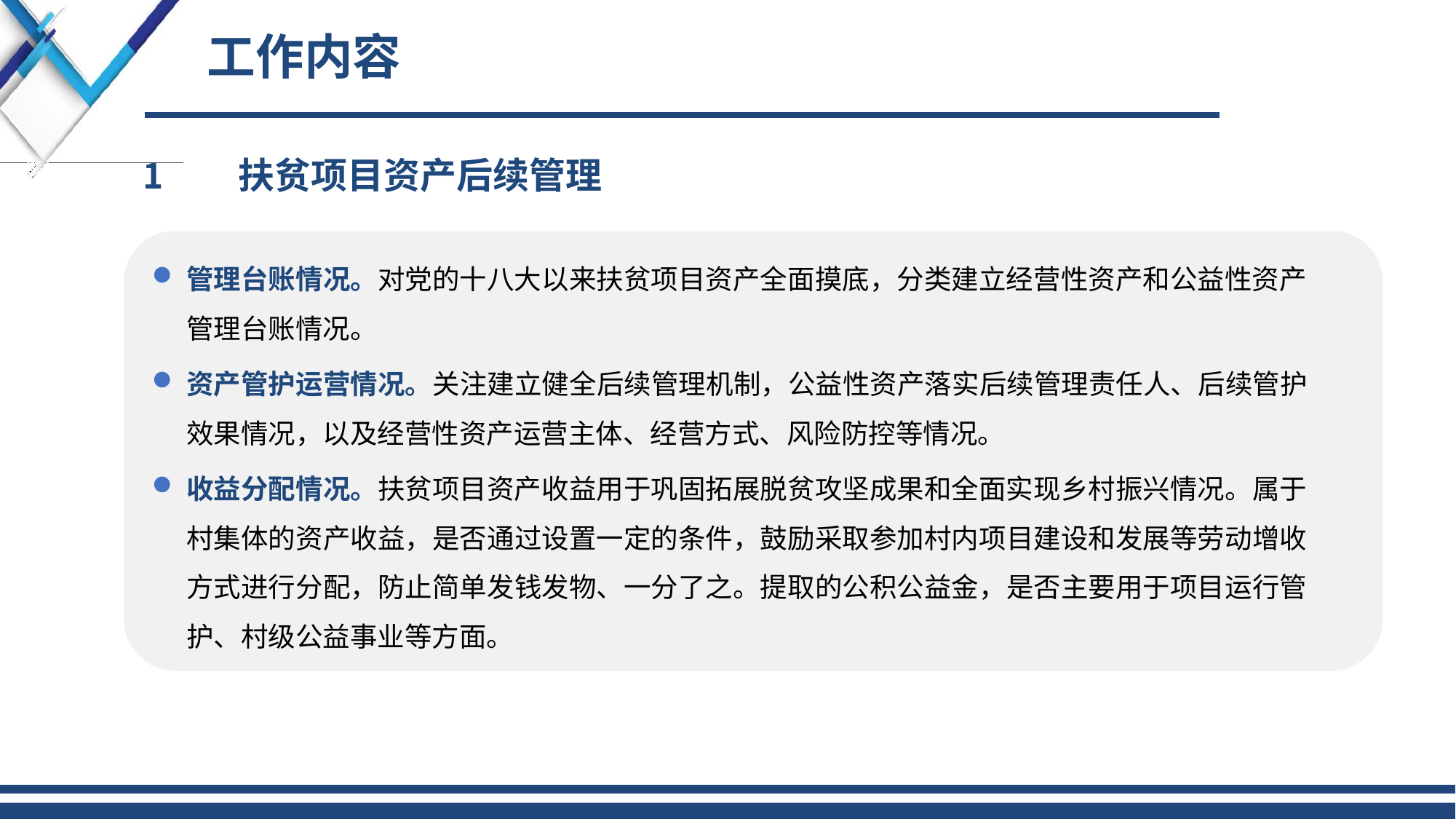

# 工作内容

扶贫项目资产后续管理

管理台账情况。对党的十八大以来扶贫项目资产全面摸底，分类建立经营性资产和公益性资产 管理台账情况。
资产管护运营情况。关注建立健全后续管理机制，公益性资产落实后续管理责任人、后续管护 效果情况，以及经营性资产运营主体、经营方式、风险防控等情况。
收益分配情况。扶贫项目资产收益用于巩固拓展脱贫攻坚成果和全面实现乡村振兴情况。属于 村集体的资产收益，是否通过设置一定的条件，鼓励采取参加村内项目建设和发展等劳动增收 方式进行分配，防止简单发钱发物、一分了之。提取的公积公益金，是否主要用于项目运行管 护、村级公益事业等方面。